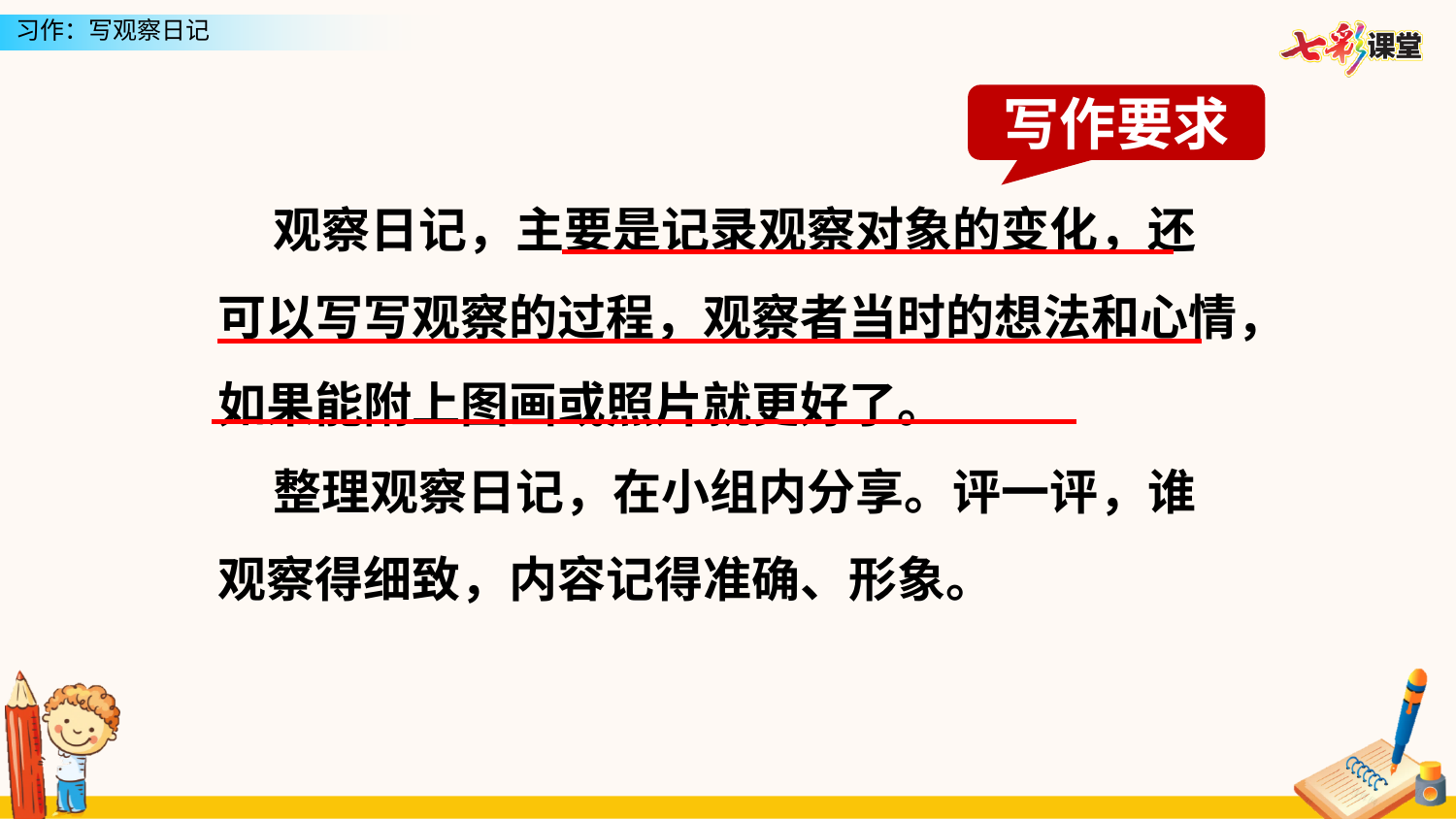

写作要求
    观察日记，主要是记录观察对象的变化，还可以写写观察的过程，观察者当时的想法和心情，如果能附上图画或照片就更好了。
    整理观察日记，在小组内分享。评一评，谁观察得细致，内容记得准确、形象。